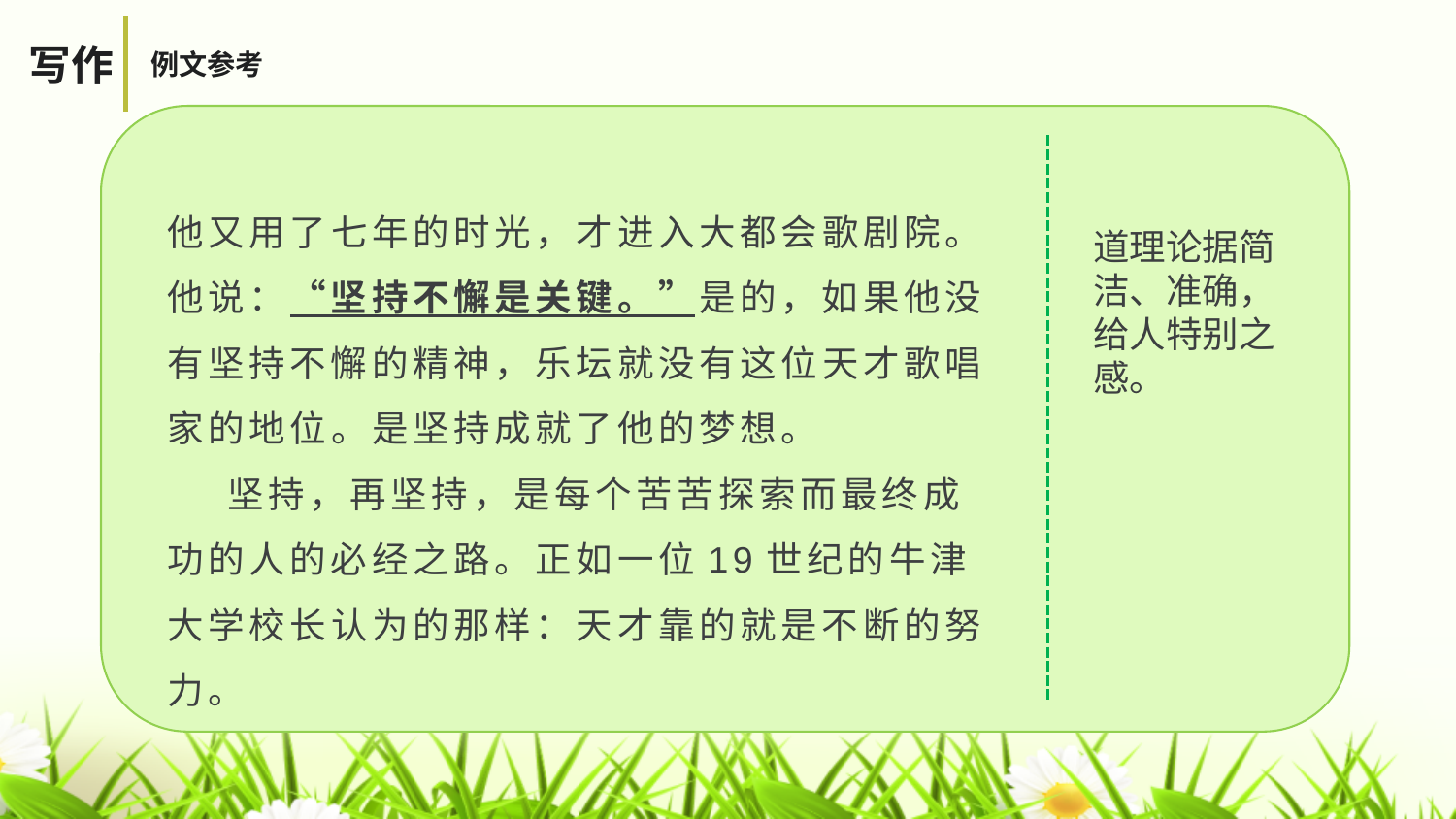

写作
例文参考

他又用了七年的时光，才进入大都会歌剧院。他说：“坚持不懈是关键。”是的，如果他没有坚持不懈的精神，乐坛就没有这位天才歌唱家的地位。是坚持成就了他的梦想。
    坚持，再坚持，是每个苦苦探索而最终成功的人的必经之路。正如一位19世纪的牛津大学校长认为的那样：天才靠的就是不断的努力。
道理论据简洁、准确，给人特别之感。